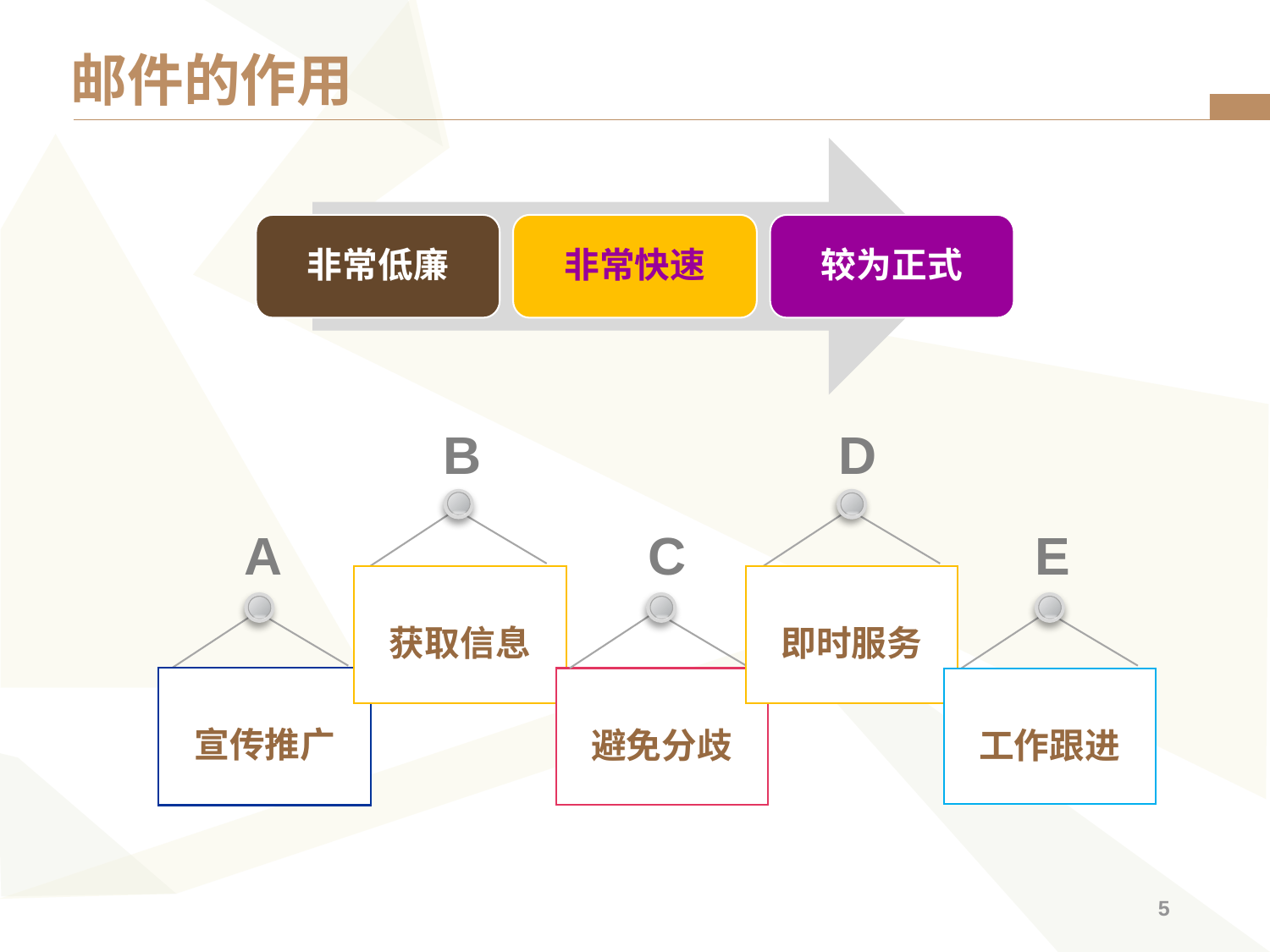

# 邮件的作用

非常低廉
非常快速
较为正式
B
D

A
C
E
获取信息
即时服务

宣传推广
避免分歧
工作跟进
5